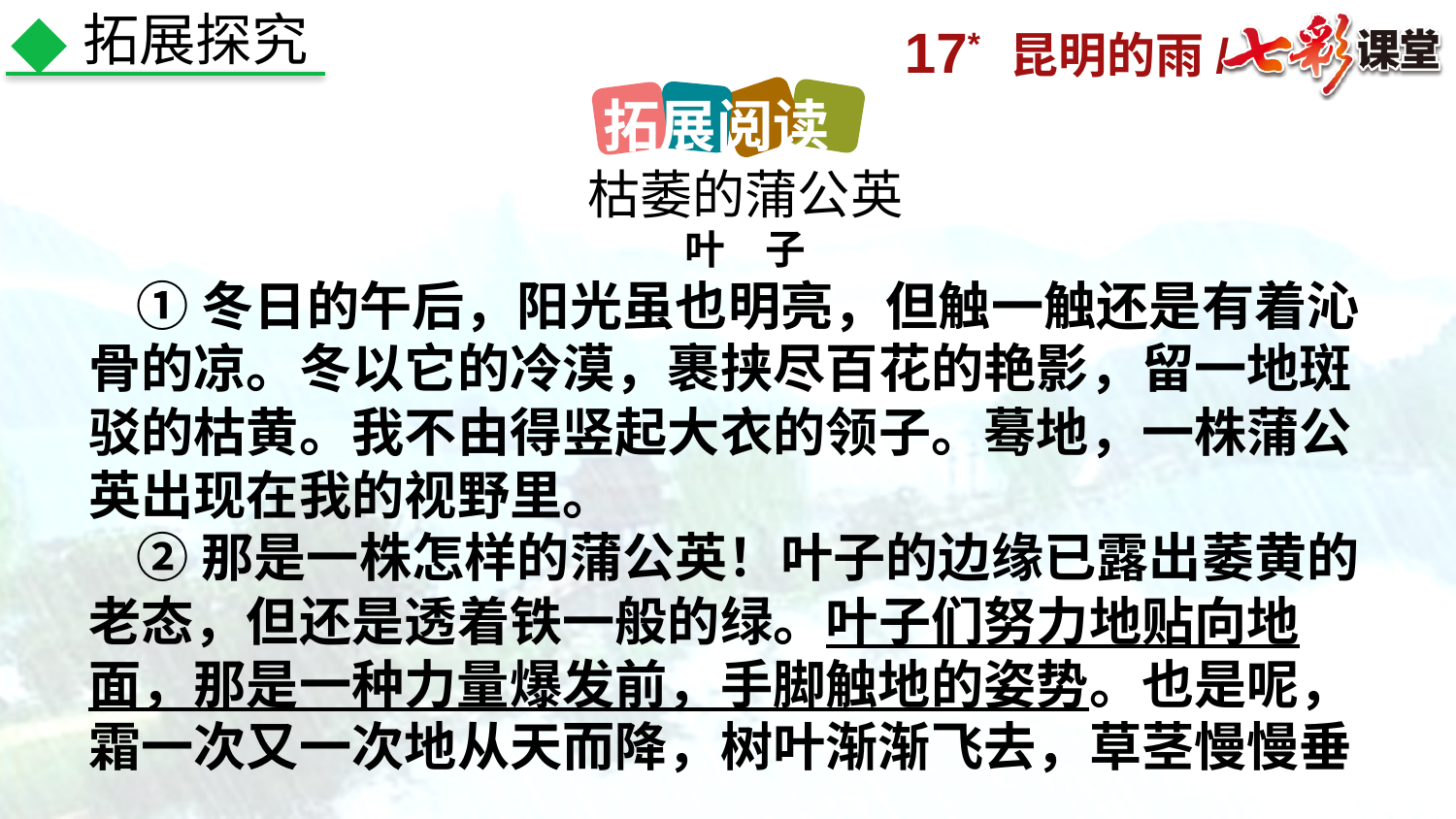

拓展探究

拓展阅读

枯萎的蒲公英
叶　子
    ①冬日的午后，阳光虽也明亮，但触一触还是有着沁骨的凉。冬以它的冷漠，裹挟尽百花的艳影，留一地斑驳的枯黄。我不由得竖起大衣的领子。蓦地，一株蒲公英出现在我的视野里。
    ②那是一株怎样的蒲公英！叶子的边缘已露出萎黄的老态，但还是透着铁一般的绿。叶子们努力地贴向地面，那是一种力量爆发前，手脚触地的姿势。也是呢，霜一次又一次地从天而降，树叶渐渐飞去，草茎慢慢垂